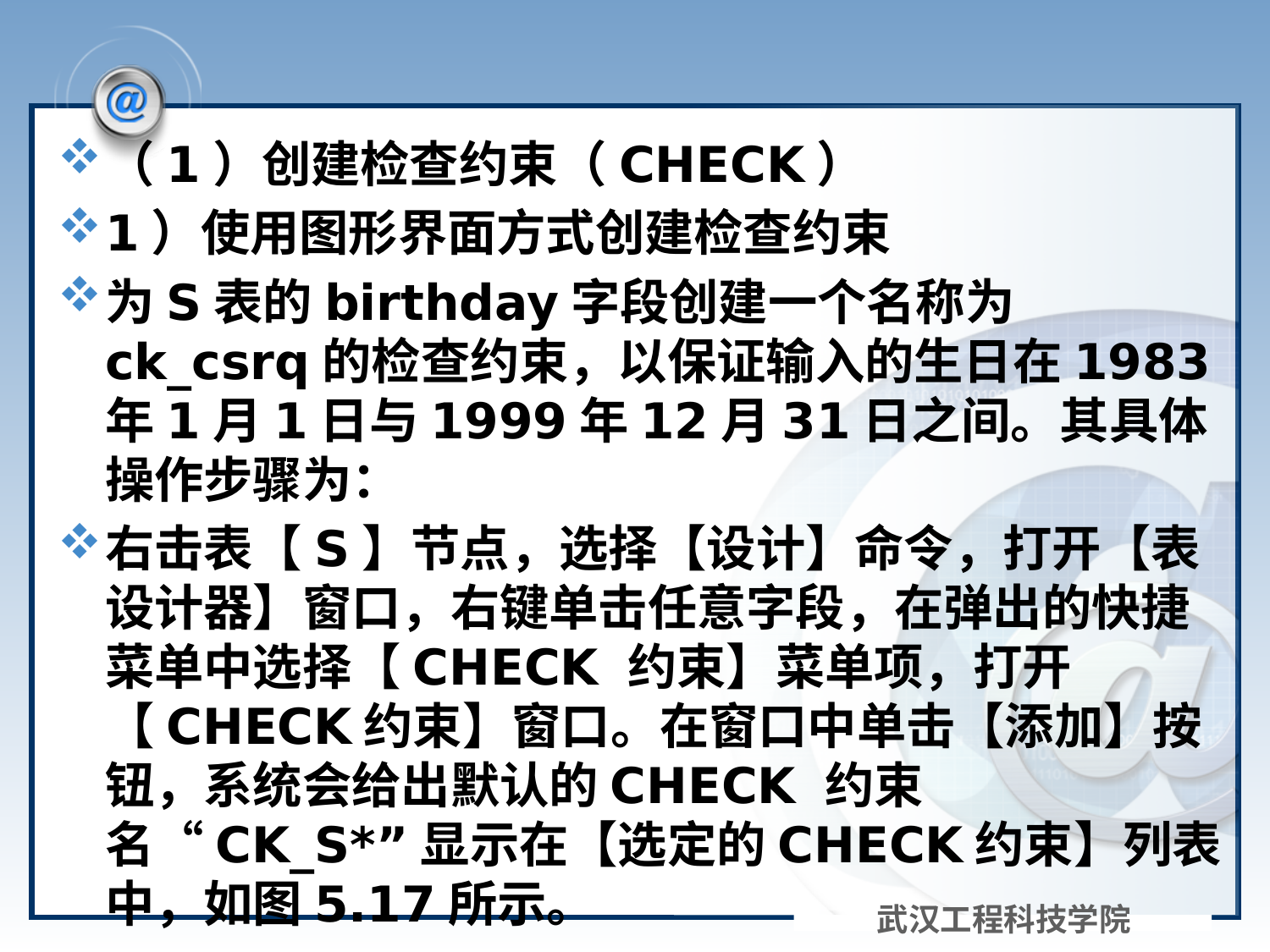

#
（1）创建检查约束（CHECK）
1）使用图形界面方式创建检查约束
为S表的birthday字段创建一个名称为ck_csrq的检查约束，以保证输入的生日在1983年1月1日与1999年12月31日之间。其具体操作步骤为：
右击表【S】节点，选择【设计】命令，打开【表设计器】窗口，右键单击任意字段，在弹出的快捷菜单中选择【CHECK 约束】菜单项，打开【CHECK约束】窗口。在窗口中单击【添加】按钮，系统会给出默认的CHECK 约束名“CK_S*”显示在【选定的CHECK约束】列表中，如图5.17所示。
武汉工程科技学院